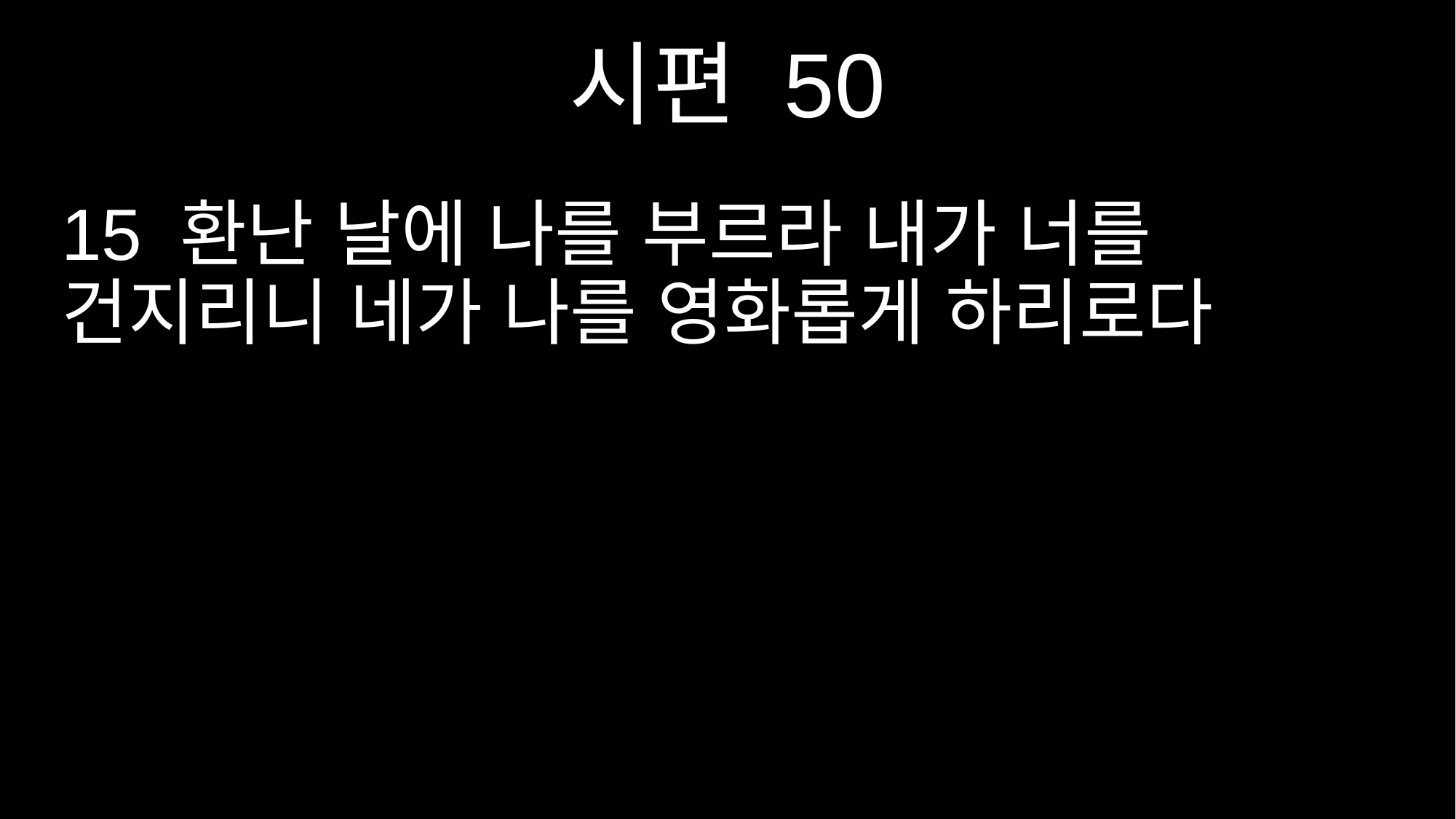

시편 50
15 환난 날에 나를 부르라 내가 너를 건지리니 네가 나를 영화롭게 하리로다